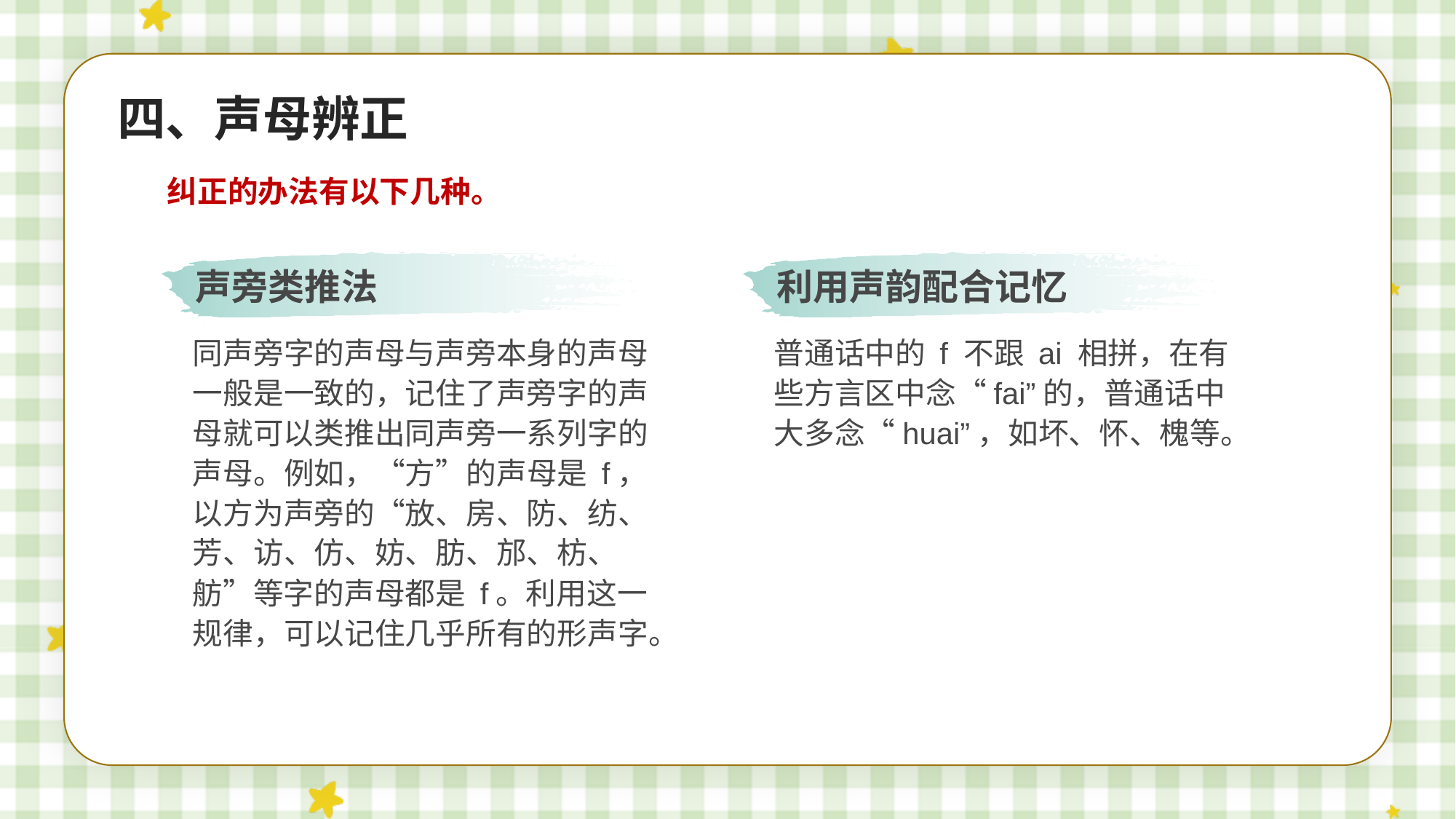

四、声母辨正
纠正的办法有以下几种。
声旁类推法
同声旁字的声母与声旁本身的声母一般是一致的，记住了声旁字的声母就可以类推出同声旁一系列字的声母。例如，“方”的声母是 f，以方为声旁的“放、房、防、纺、芳、访、仿、妨、肪、邡、枋、舫”等字的声母都是 f。利用这一规律，可以记住几乎所有的形声字。
利用声韵配合记忆
普通话中的 f 不跟 ai 相拼，在有些方言区中念“fai”的，普通话中大多念“huai”，如坏、怀、槐等。